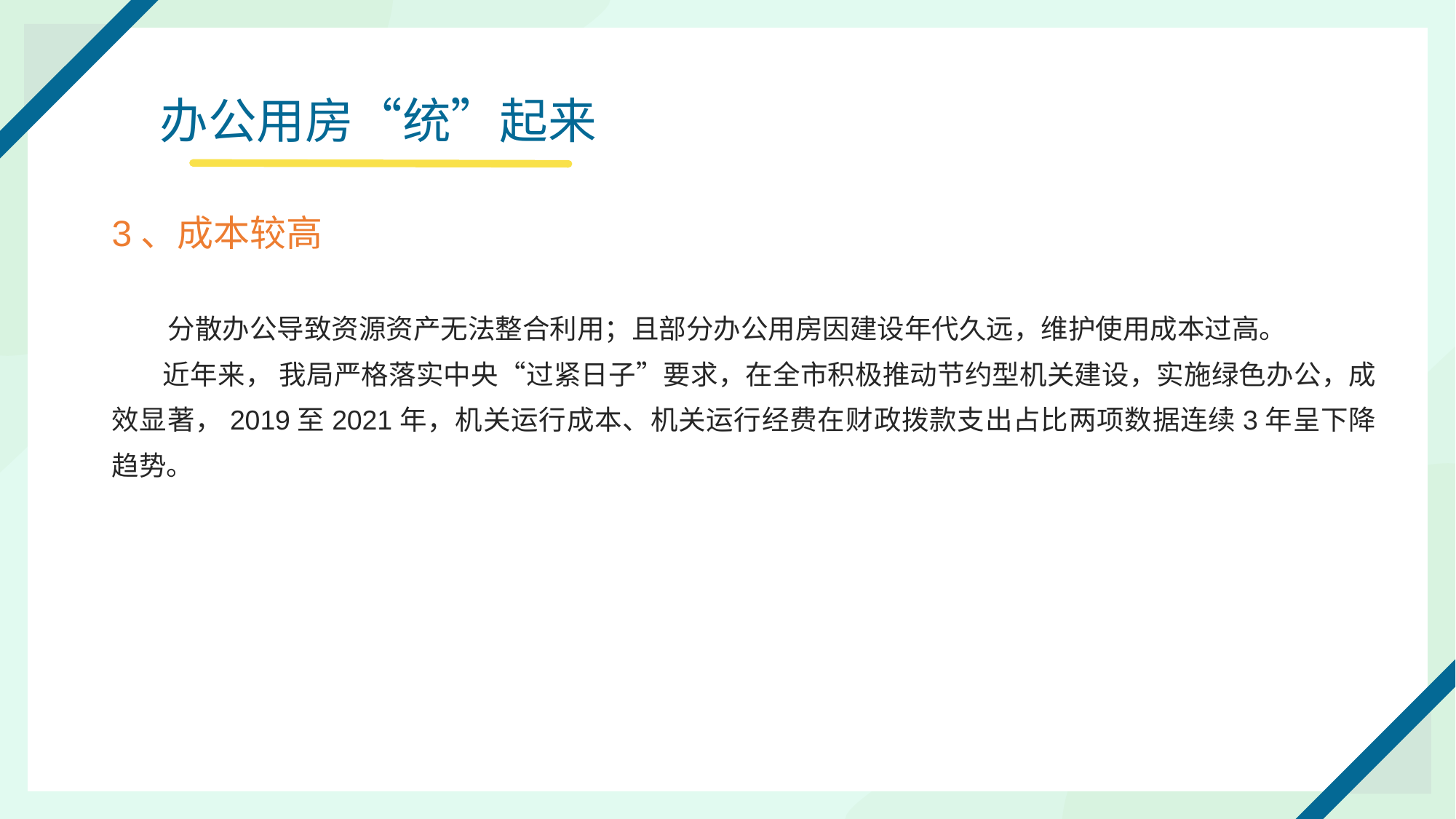

办公用房“统”起来
3、成本较高

        分散办公导致资源资产无法整合利用；且部分办公用房因建设年代久远，维护使用成本过高。
       近年来， 我局严格落实中央“过紧日子”要求，在全市积极推动节约型机关建设，实施绿色办公，成效显著，2019至2021年，机关运行成本、机关运行经费在财政拨款支出占比两项数据连续3年呈下降趋势。